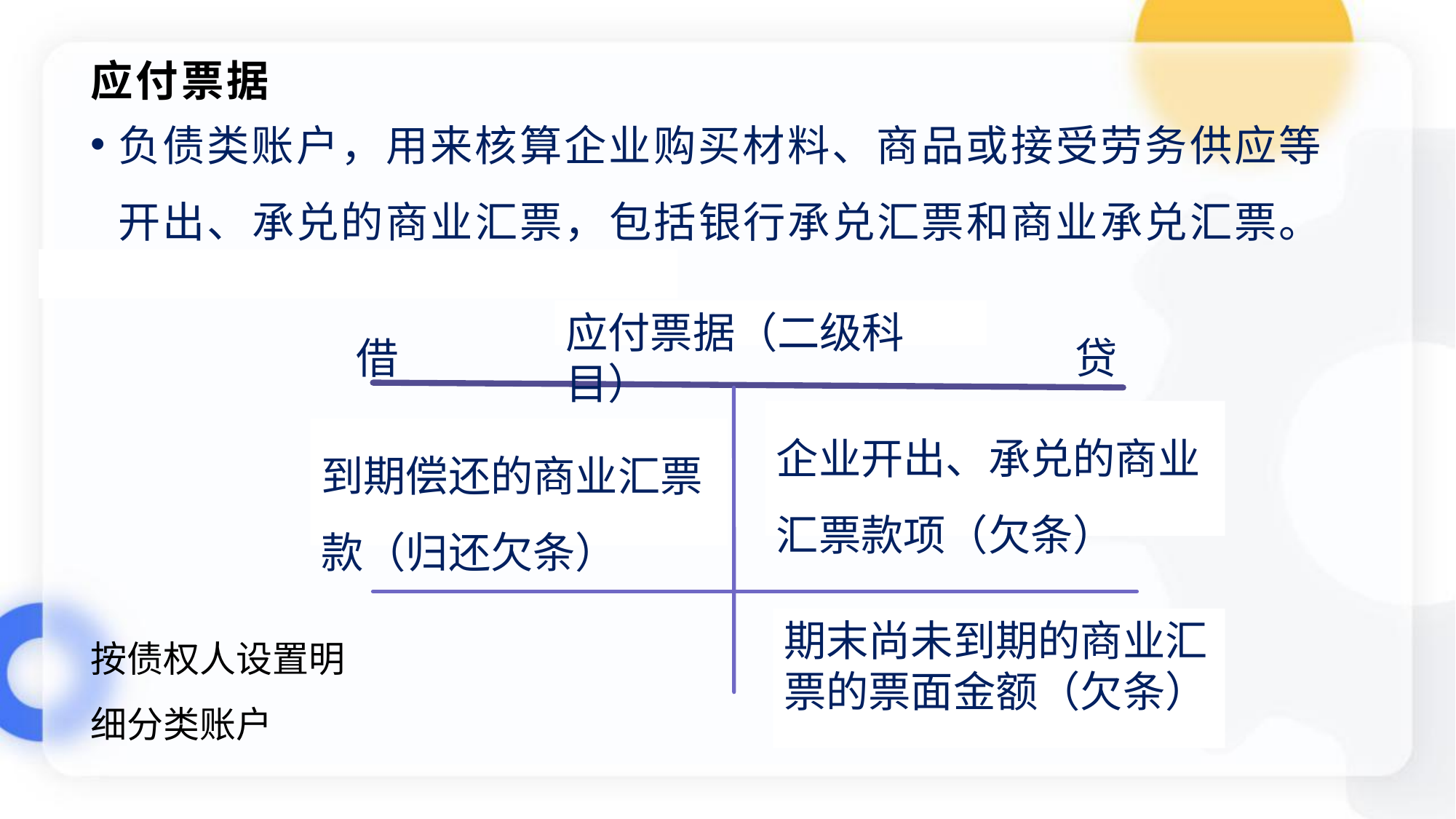

# 应付票据
负债类账户，用来核算企业购买材料、商品或接受劳务供应等开出、承兑的商业汇票，包括银行承兑汇票和商业承兑汇票。

应付票据（二级科目）

企业开出、承兑的商业汇票款项（欠条）

到期偿还的商业汇票款（归还欠条）
借
贷
按债权人设置明细分类账户
期末尚未到期的商业汇票的票面金额（欠条）